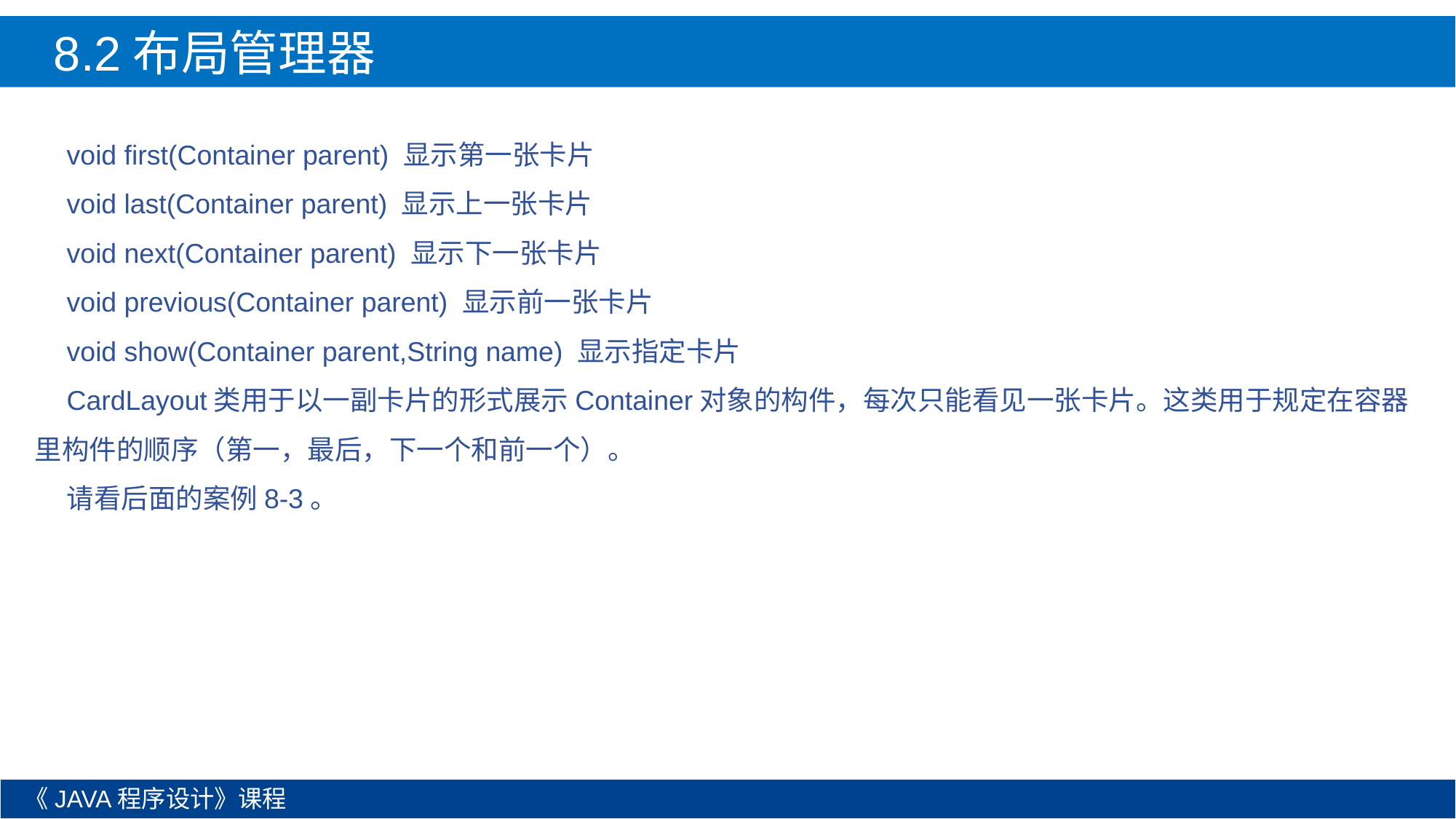

8.2布局管理器
void first(Container parent) 显示第一张卡片
void last(Container parent) 显示上一张卡片
void next(Container parent) 显示下一张卡片
void previous(Container parent) 显示前一张卡片
void show(Container parent,String name) 显示指定卡片
CardLayout类用于以一副卡片的形式展示Container对象的构件，每次只能看见一张卡片。这类用于规定在容器里构件的顺序（第一，最后，下一个和前一个）。
请看后面的案例8-3。

《JAVA程序设计》课程